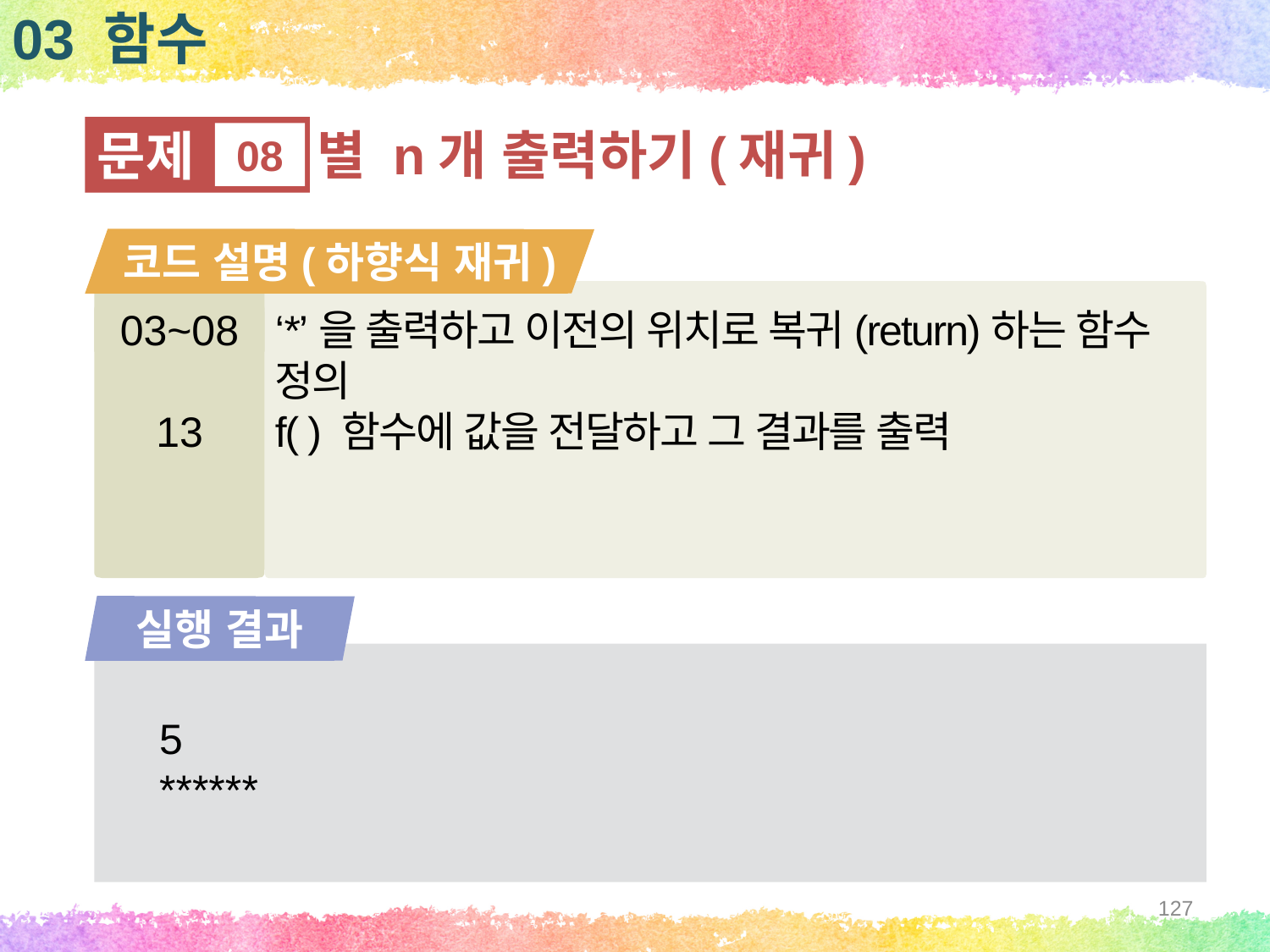

03 함수
문제
08
별 n개 출력하기(재귀)
코드 설명(하향식 재귀)

03~08

13
‘*’을 출력하고 이전의 위치로 복귀(return)하는 함수 정의
f( ) 함수에 값을 전달하고 그 결과를 출력
실행 결과
5
******
127